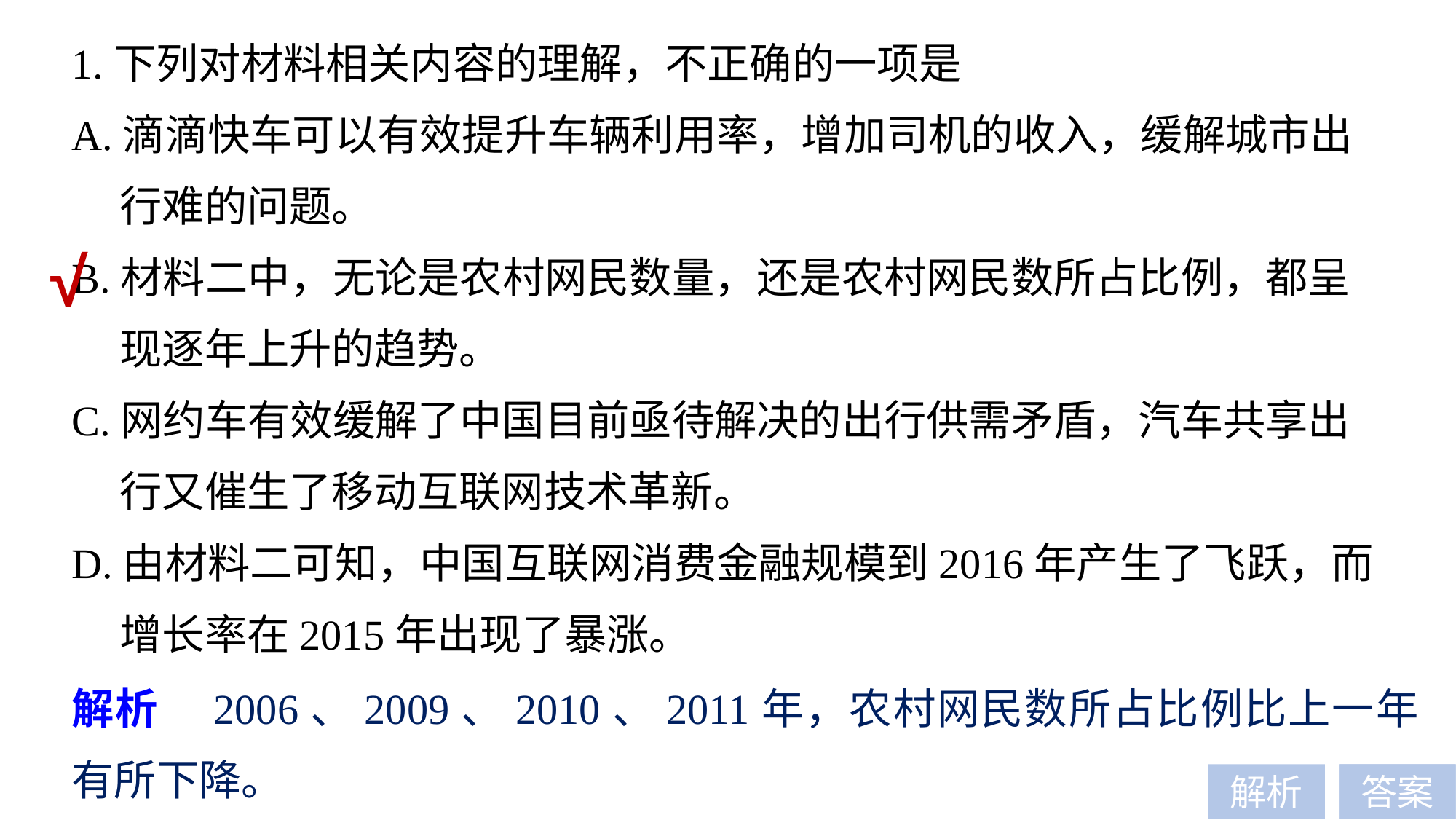

1.下列对材料相关内容的理解，不正确的一项是
A.滴滴快车可以有效提升车辆利用率，增加司机的收入，缓解城市出
    行难的问题。
B.材料二中，无论是农村网民数量，还是农村网民数所占比例，都呈
    现逐年上升的趋势。
C.网约车有效缓解了中国目前亟待解决的出行供需矛盾，汽车共享出
    行又催生了移动互联网技术革新。
D.由材料二可知，中国互联网消费金融规模到2016年产生了飞跃，而
    增长率在2015年出现了暴涨。
√
解析　2006、2009、2010、2011年，农村网民数所占比例比上一年有所下降。
解析
答案
答案